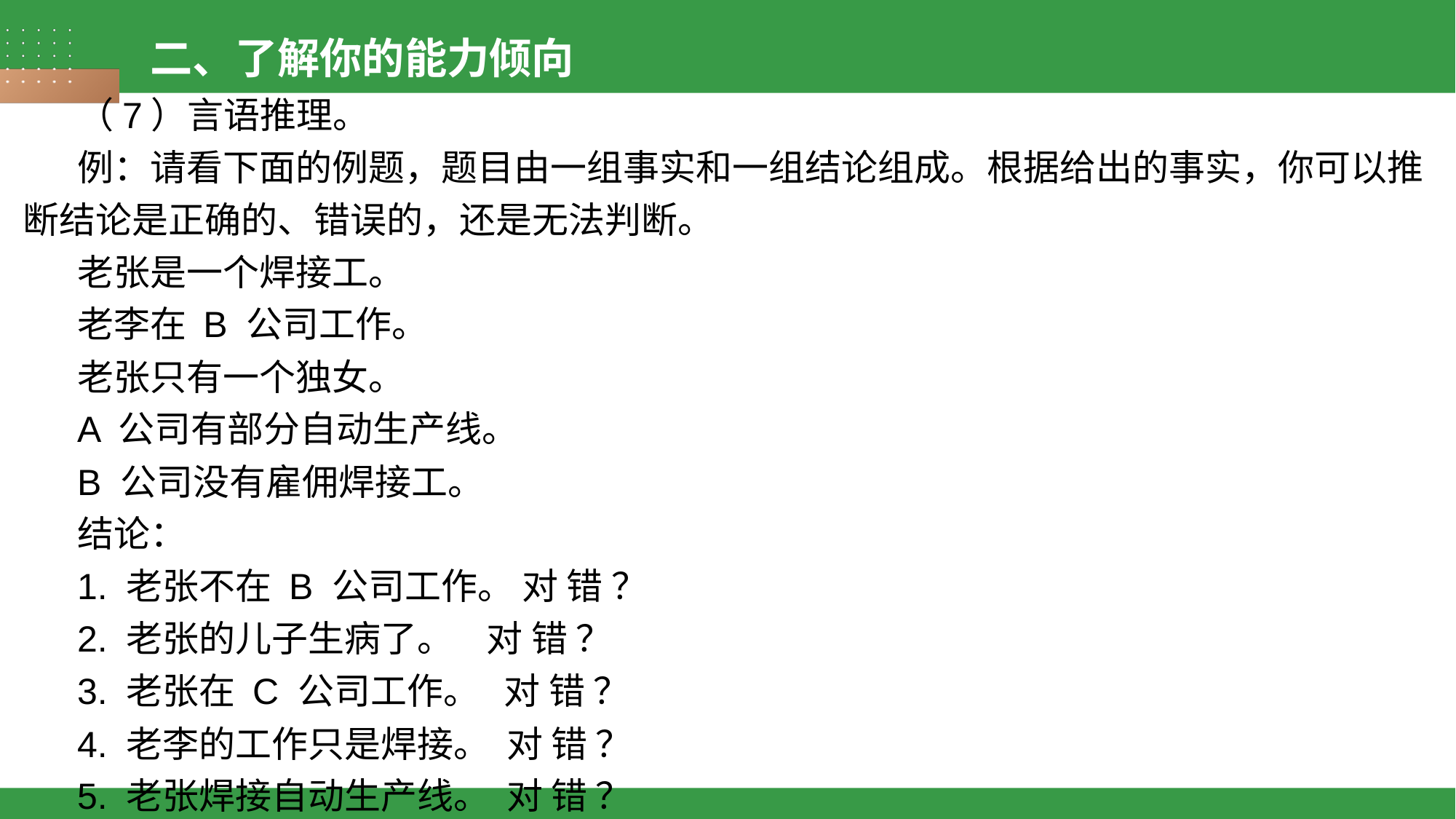

二、了解你的能力倾向
（7）言语推理。
例：请看下面的例题，题目由一组事实和一组结论组成。根据给出的事实，你可以推断结论是正确的、错误的，还是无法判断。
老张是一个焊接工。
老李在 B 公司工作。
老张只有一个独女。
A 公司有部分自动生产线。
B 公司没有雇佣焊接工。
结论：
1. 老张不在 B 公司工作。 对 错 ？
2. 老张的儿子生病了。    对 错 ？
3. 老张在 C 公司工作。   对 错 ？
4. 老李的工作只是焊接。  对 错 ？
5. 老张焊接自动生产线。  对 错 ？